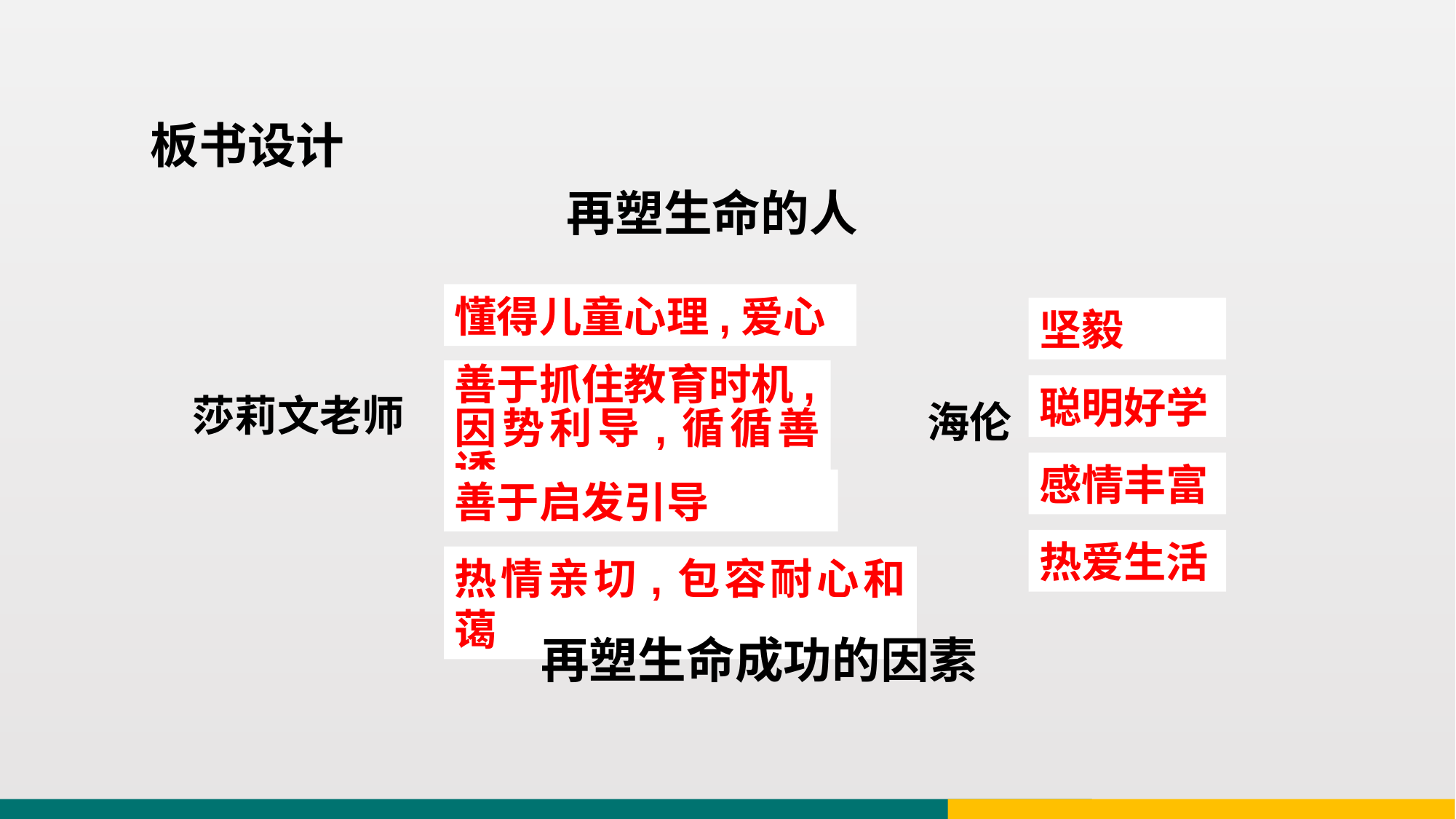

板书设计
再塑生命的人
懂得儿童心理,爱心
坚毅
善于抓住教育时机,因势利导,循循善诱
聪明好学
莎莉文老师
海伦
感情丰富
善于启发引导
热爱生活
热情亲切,包容耐心和蔼
再塑生命成功的因素